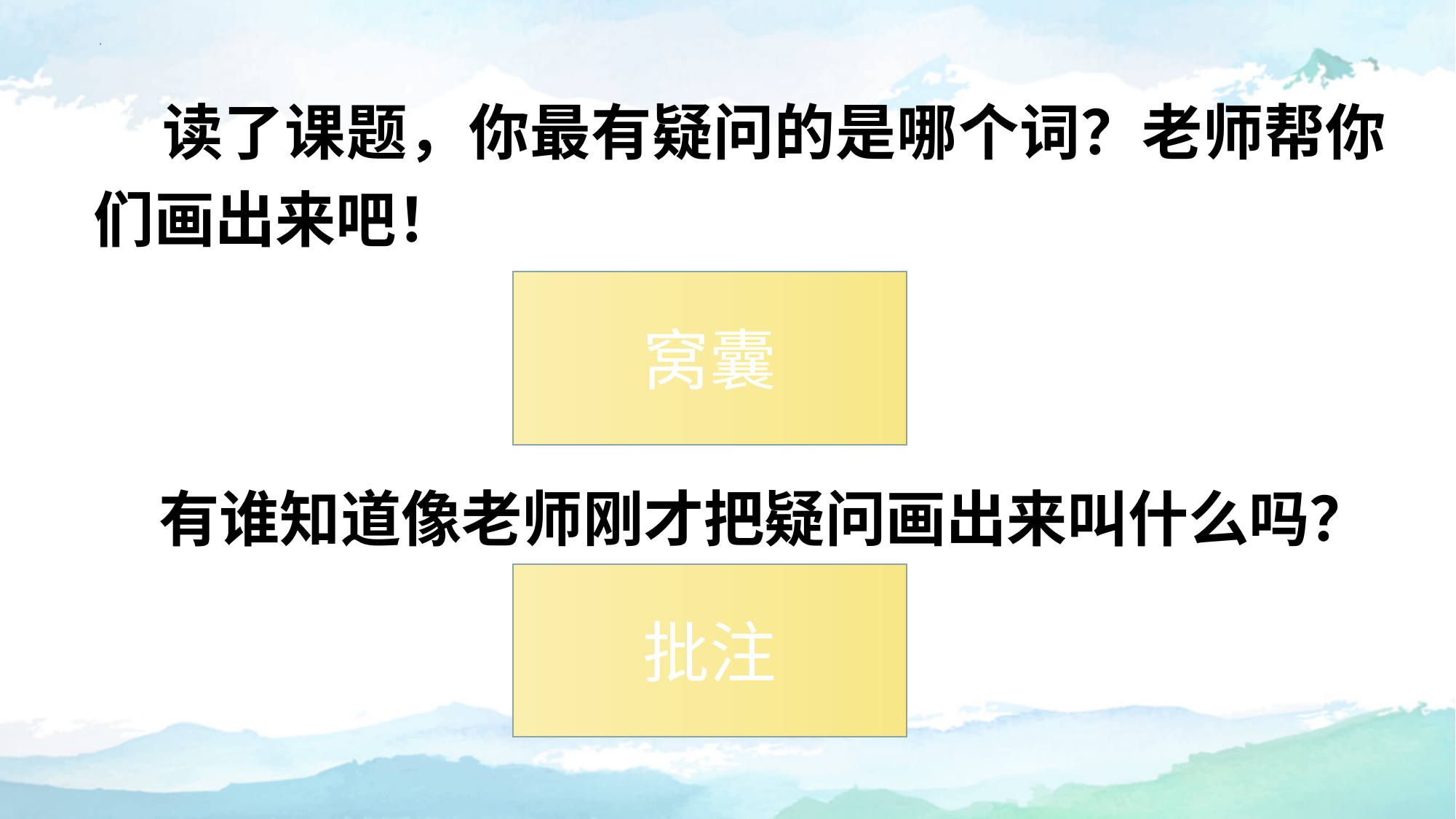

读了课题，你最有疑问的是哪个词？老师帮你们画出来吧！
窝囊
    有谁知道像老师刚才把疑问画出来叫什么吗？
批注